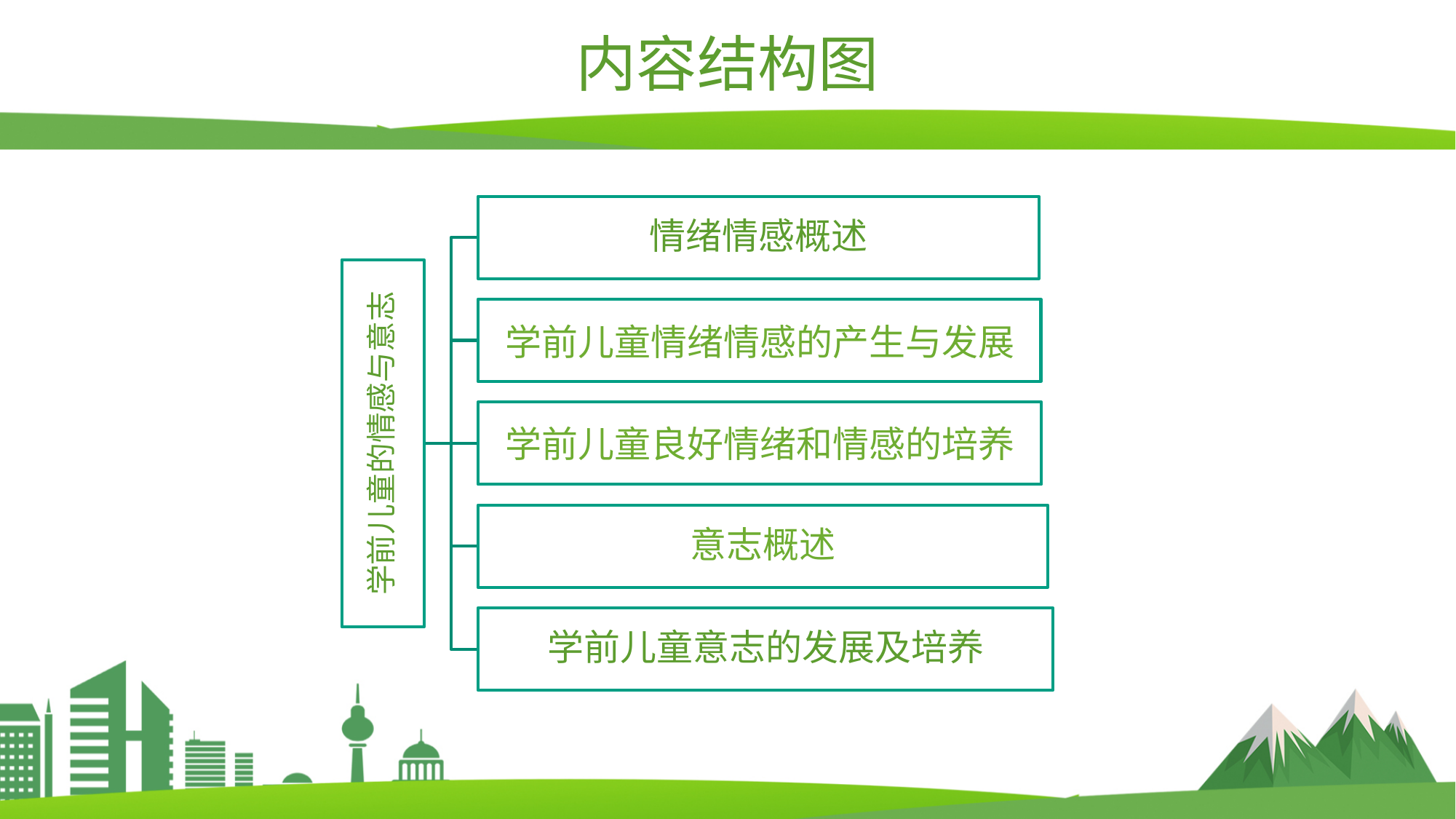

内容结构图

学前儿童的情感与意志
情绪情感概述

意志概述
学前儿童意志的发展及培养
学前儿童情绪情感的产生与发展
学前儿童良好情绪和情感的培养